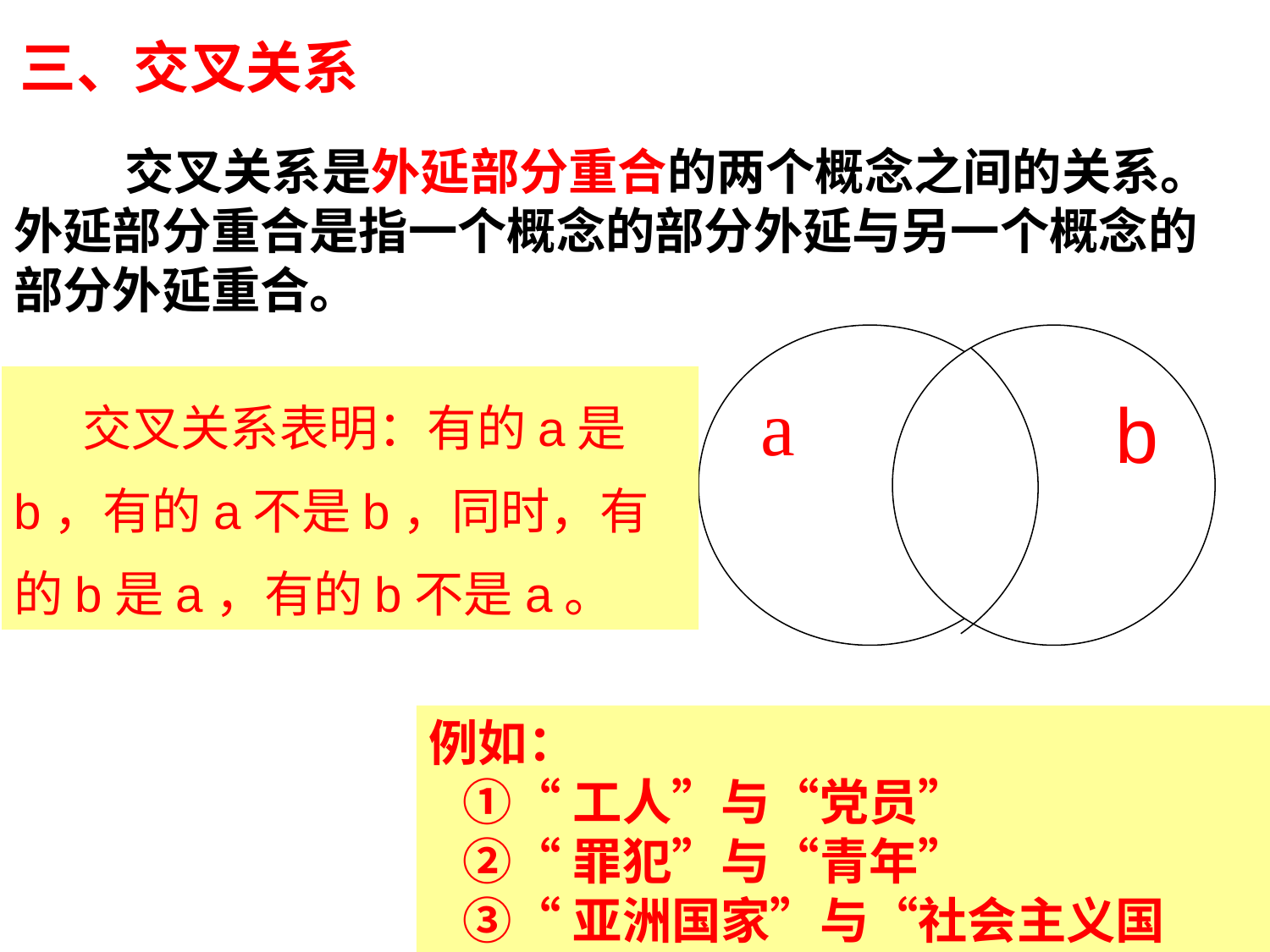

# 三、交叉关系
         交叉关系是外延部分重合的两个概念之间的关系。外延部分重合是指一个概念的部分外延与另一个概念的部分外延重合。
a

 b
     交叉关系表明：有的a是b，有的a不是b，同时，有的b是a，有的b不是a。
例如：
   ①“工人”与“党员”
   ②“罪犯”与“青年”
   ③“亚洲国家”与“社会主义国家”